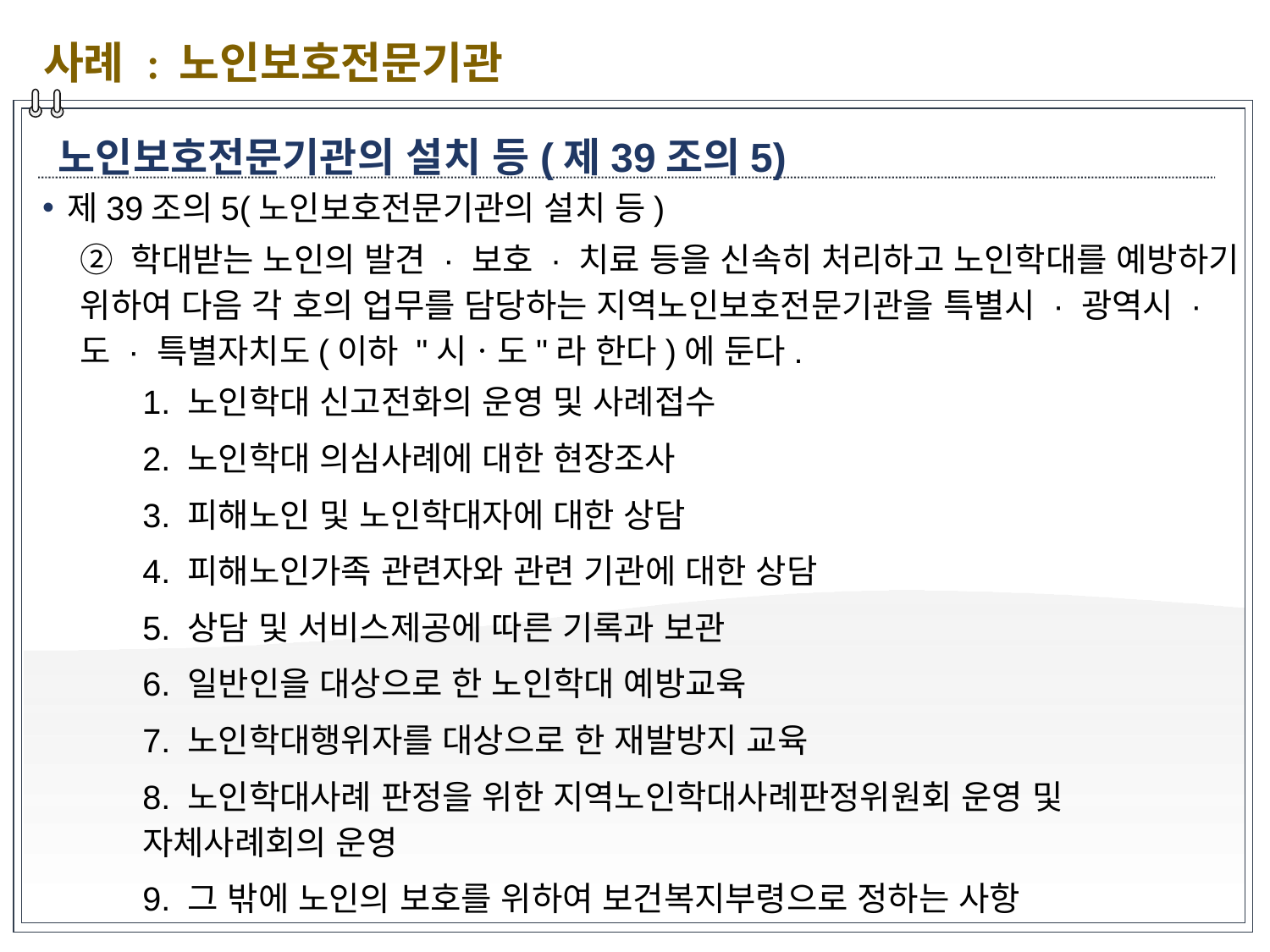

사례 : 노인보호전문기관

노인보호전문기관의 설치 등(제39조의5)
제39조의5(노인보호전문기관의 설치 등)
② 학대받는 노인의 발견 · 보호 · 치료 등을 신속히 처리하고 노인학대를 예방하기 위하여 다음 각 호의 업무를 담당하는 지역노인보호전문기관을 특별시 · 광역시 · 도 · 특별자치도(이하 "시ㆍ도"라 한다)에 둔다.
1. 노인학대 신고전화의 운영 및 사례접수
2. 노인학대 의심사례에 대한 현장조사
3. 피해노인 및 노인학대자에 대한 상담
4. 피해노인가족 관련자와 관련 기관에 대한 상담
5. 상담 및 서비스제공에 따른 기록과 보관
6. 일반인을 대상으로 한 노인학대 예방교육
7. 노인학대행위자를 대상으로 한 재발방지 교육
8. 노인학대사례 판정을 위한 지역노인학대사례판정위원회 운영 및 자체사례회의 운영
9. 그 밖에 노인의 보호를 위하여 보건복지부령으로 정하는 사항